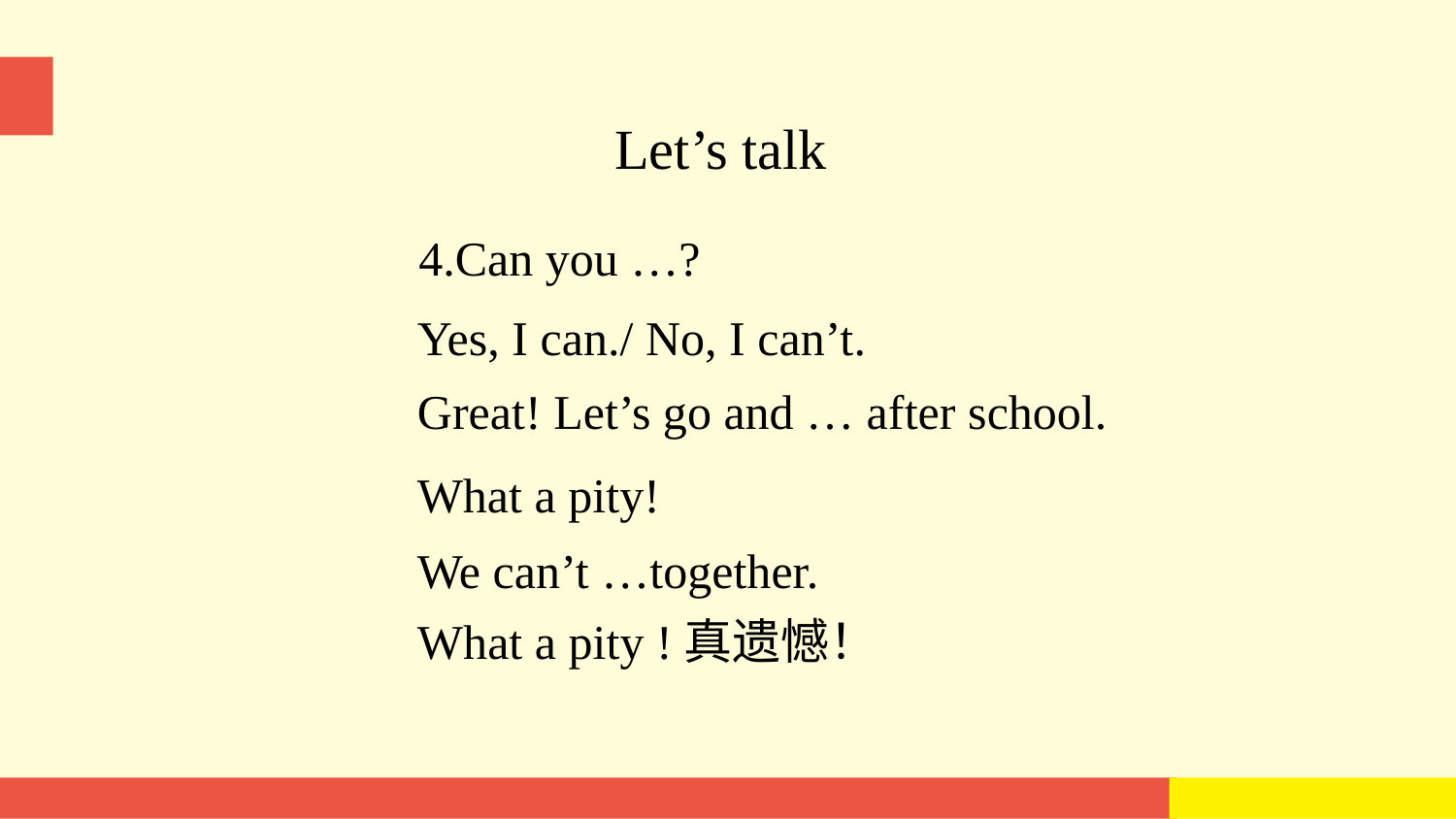

Let’s talk
4.Can you …?
Yes, I can./ No, I can’t.
Great! Let’s go and … after school.
What a pity!
We can’t …together.
What a pity !真遗憾！